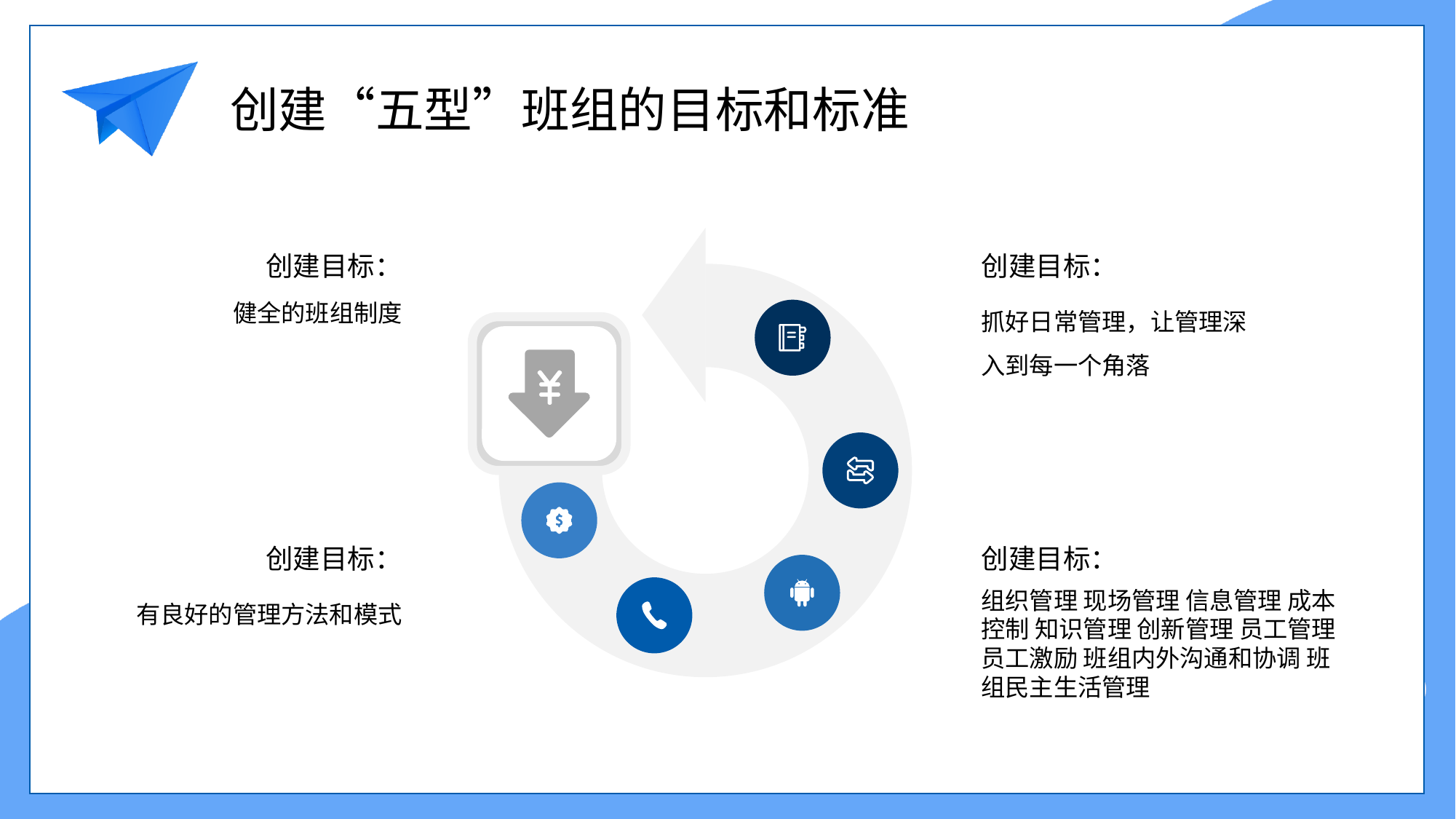

创建目标：
健全的班组制度
创建目标：
抓好日常管理，让管理深入到每一个角落
创建目标：
有良好的管理方法和模式
创建目标：
组织管理 现场管理 信息管理 成本控制 知识管理 创新管理 员工管理 员工激励 班组内外沟通和协调 班组民主生活管理